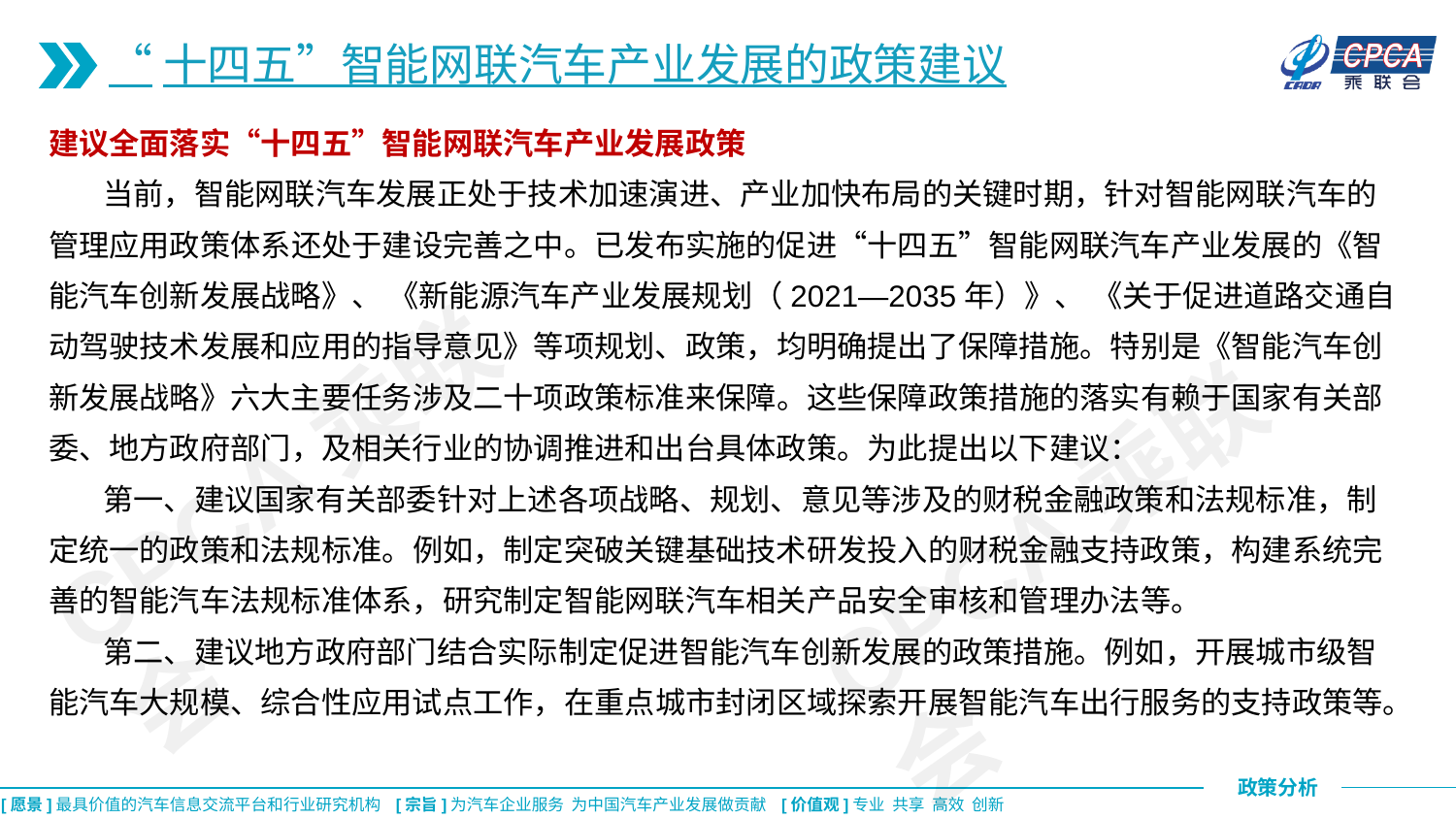

“十四五”智能网联汽车产业发展的政策建议
建议全面落实“十四五”智能网联汽车产业发展政策
       当前，智能网联汽车发展正处于技术加速演进、产业加快布局的关键时期，针对智能网联汽车的管理应用政策体系还处于建设完善之中。已发布实施的促进“十四五”智能网联汽车产业发展的《智能汽车创新发展战略》、 《新能源汽车产业发展规划（2021—2035年）》、 《关于促进道路交通自动驾驶技术发展和应用的指导意见》等项规划、政策，均明确提出了保障措施。特别是《智能汽车创新发展战略》六大主要任务涉及二十项政策标准来保障。这些保障政策措施的落实有赖于国家有关部委、地方政府部门，及相关行业的协调推进和出台具体政策。为此提出以下建议：
       第一、建议国家有关部委针对上述各项战略、规划、意见等涉及的财税金融政策和法规标准，制定统一的政策和法规标准。例如，制定突破关键基础技术研发投入的财税金融支持政策，构建系统完善的智能汽车法规标准体系，研究制定智能网联汽车相关产品安全审核和管理办法等。
       第二、建议地方政府部门结合实际制定促进智能汽车创新发展的政策措施。例如，开展城市级智能汽车大规模、综合性应用试点工作，在重点城市封闭区域探索开展智能汽车出行服务的支持政策等。
CPCA乘联会
CPCA乘联会